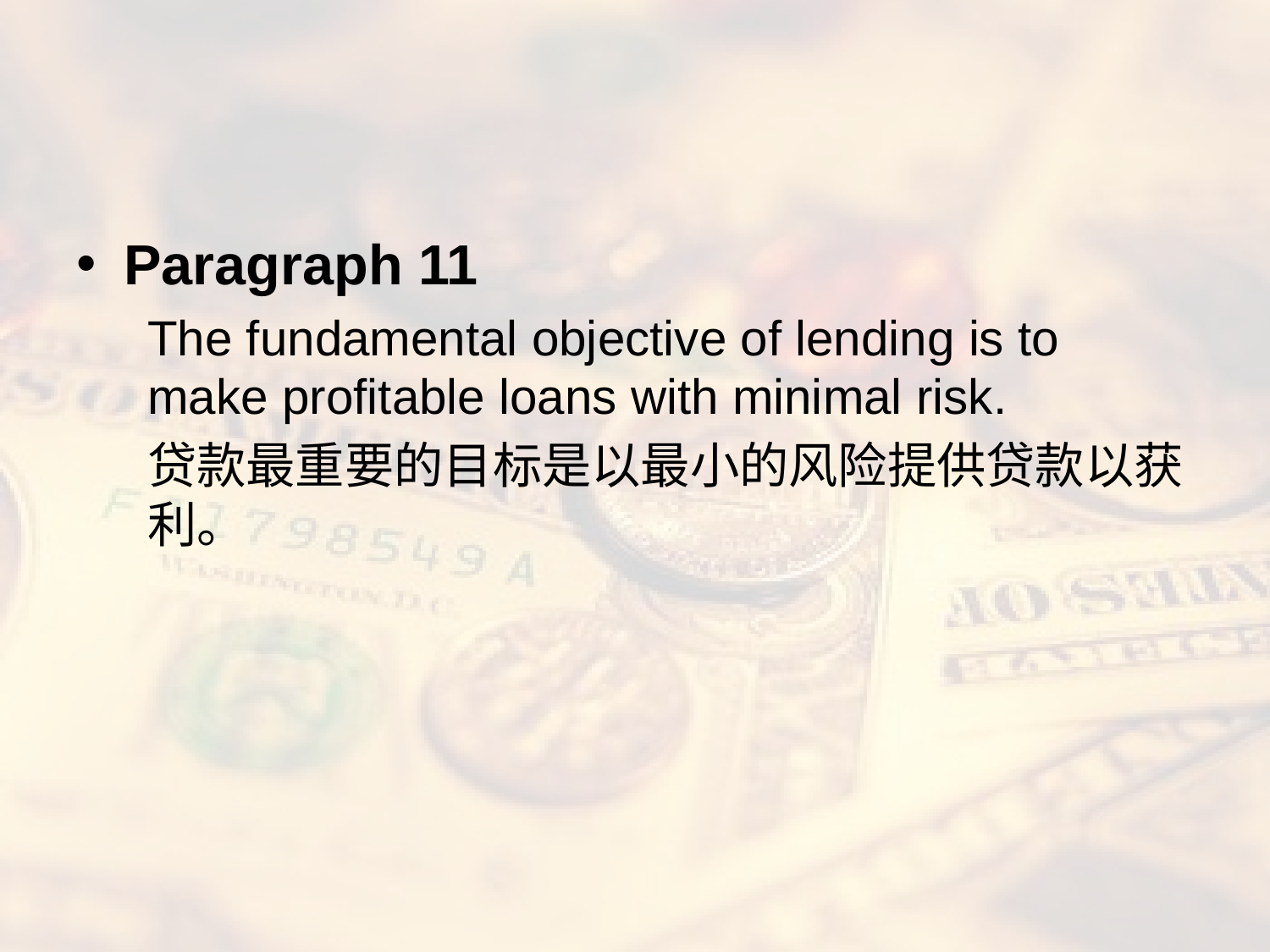

#
Paragraph 11
The fundamental objective of lending is to make profitable loans with minimal risk.
贷款最重要的目标是以最小的风险提供贷款以获利。